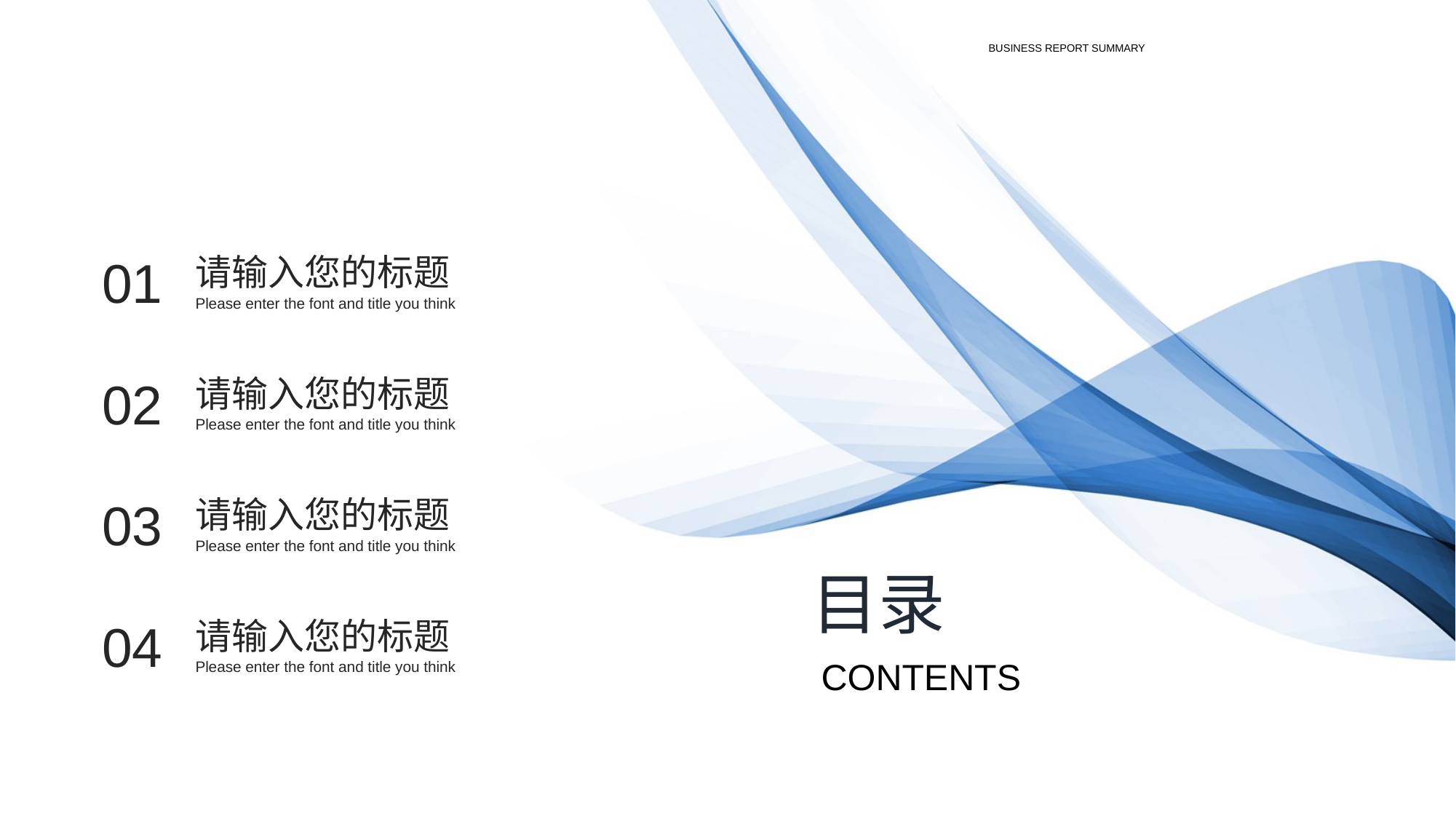

BUSINESS REPORT SUMMARY
01
请输入您的标题
Please enter the font and title you think
02
请输入您的标题
Please enter the font and title you think
03
请输入您的标题
Please enter the font and title you think
目录
04
请输入您的标题
Please enter the font and title you think
CONTENTS